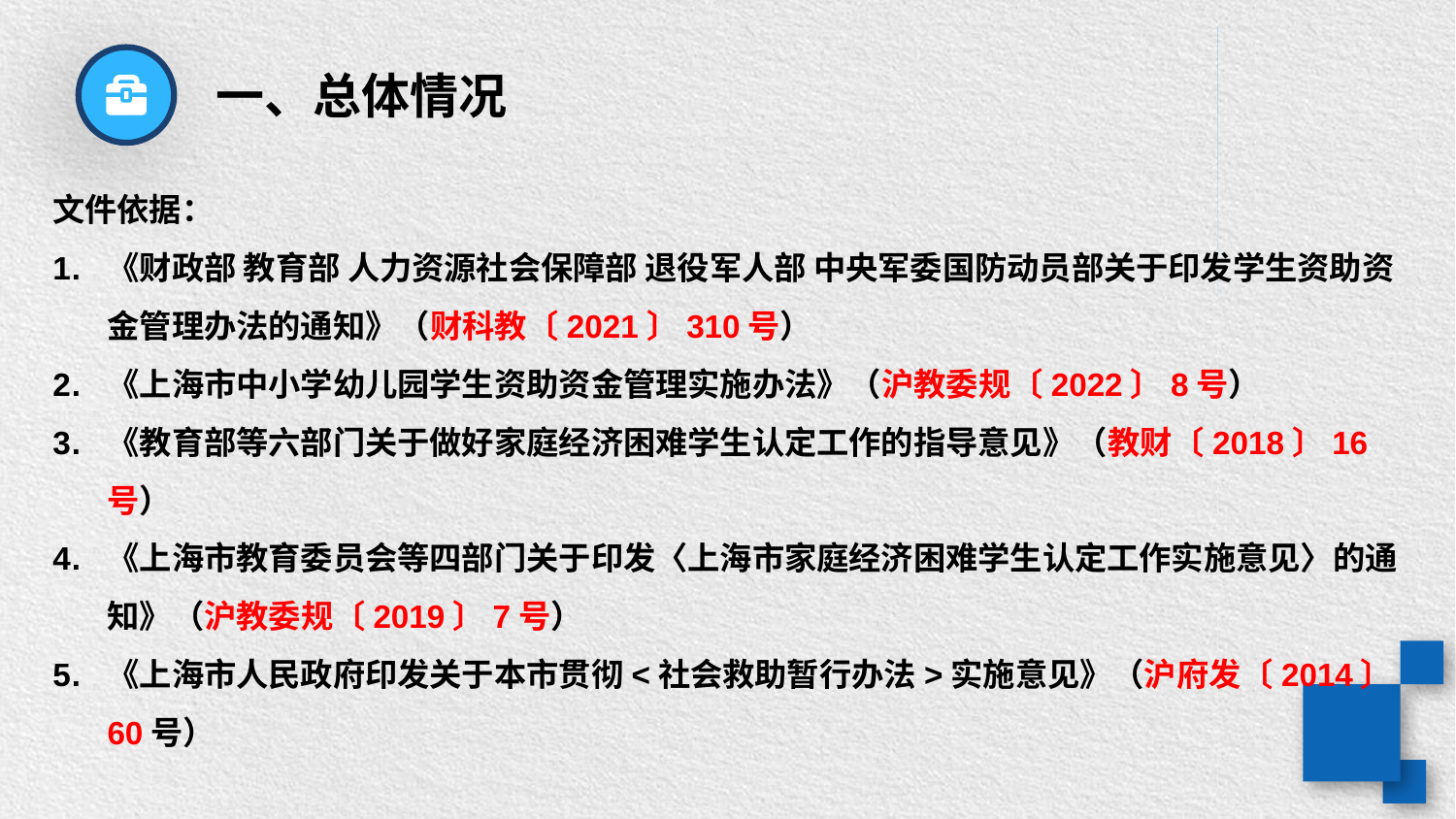

一、总体情况

文件依据：
《财政部 教育部 人力资源社会保障部 退役军人部 中央军委国防动员部关于印发学生资助资金管理办法的通知》（财科教〔2021〕310号）
《上海市中小学幼儿园学生资助资金管理实施办法》（沪教委规〔2022〕8号）
《教育部等六部门关于做好家庭经济困难学生认定工作的指导意见》（教财〔2018〕16号）
《上海市教育委员会等四部门关于印发〈上海市家庭经济困难学生认定工作实施意见〉的通知》（沪教委规〔2019〕7号）
《上海市人民政府印发关于本市贯彻<社会救助暂行办法>实施意见》（沪府发〔2014〕60号）